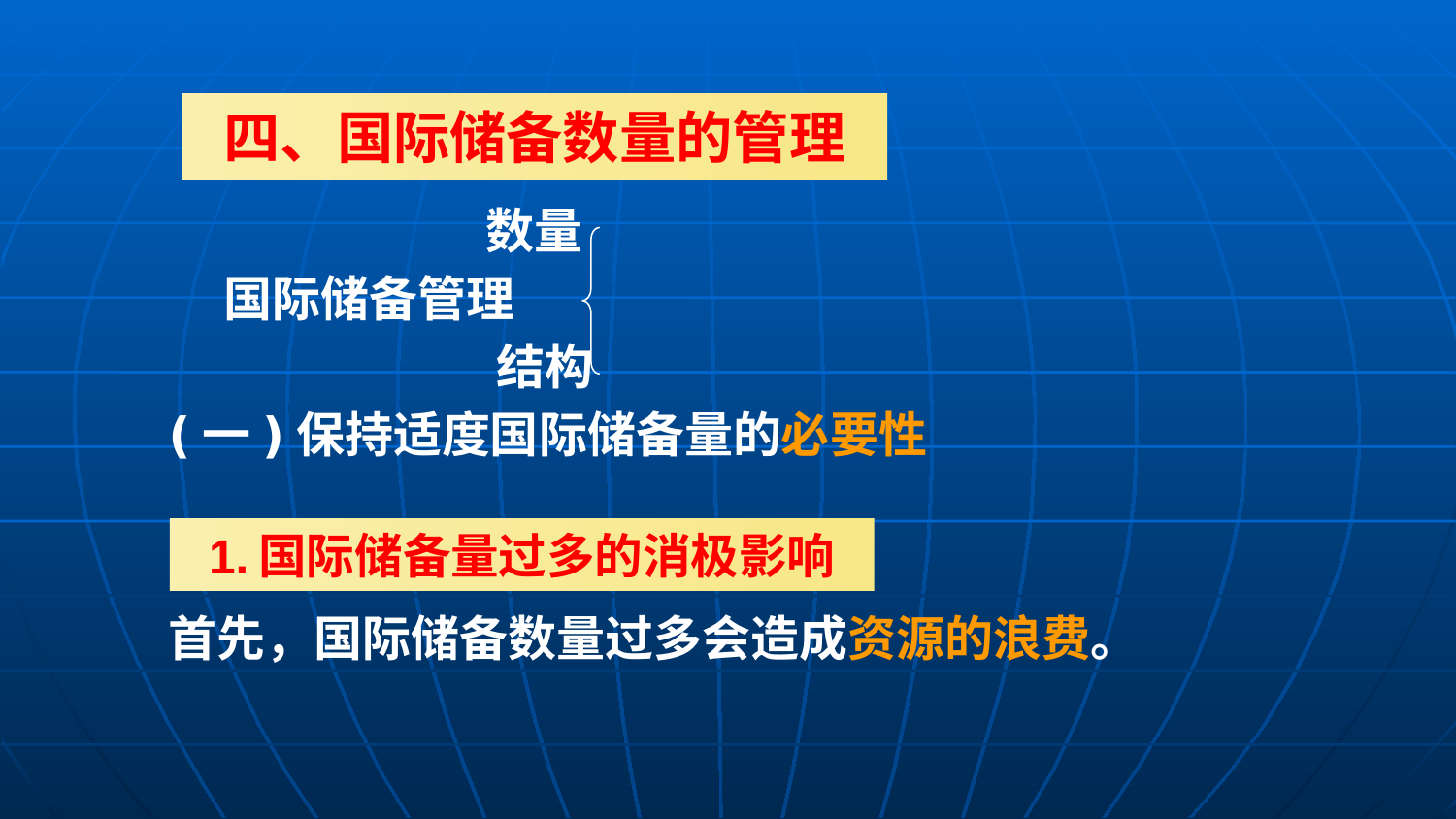

四、国际储备数量的管理

                            数量
    国际储备管理
                             结构
(一)保持适度国际储备量的必要性

首先，国际储备数量过多会造成资源的浪费。

1.国际储备量过多的消极影响